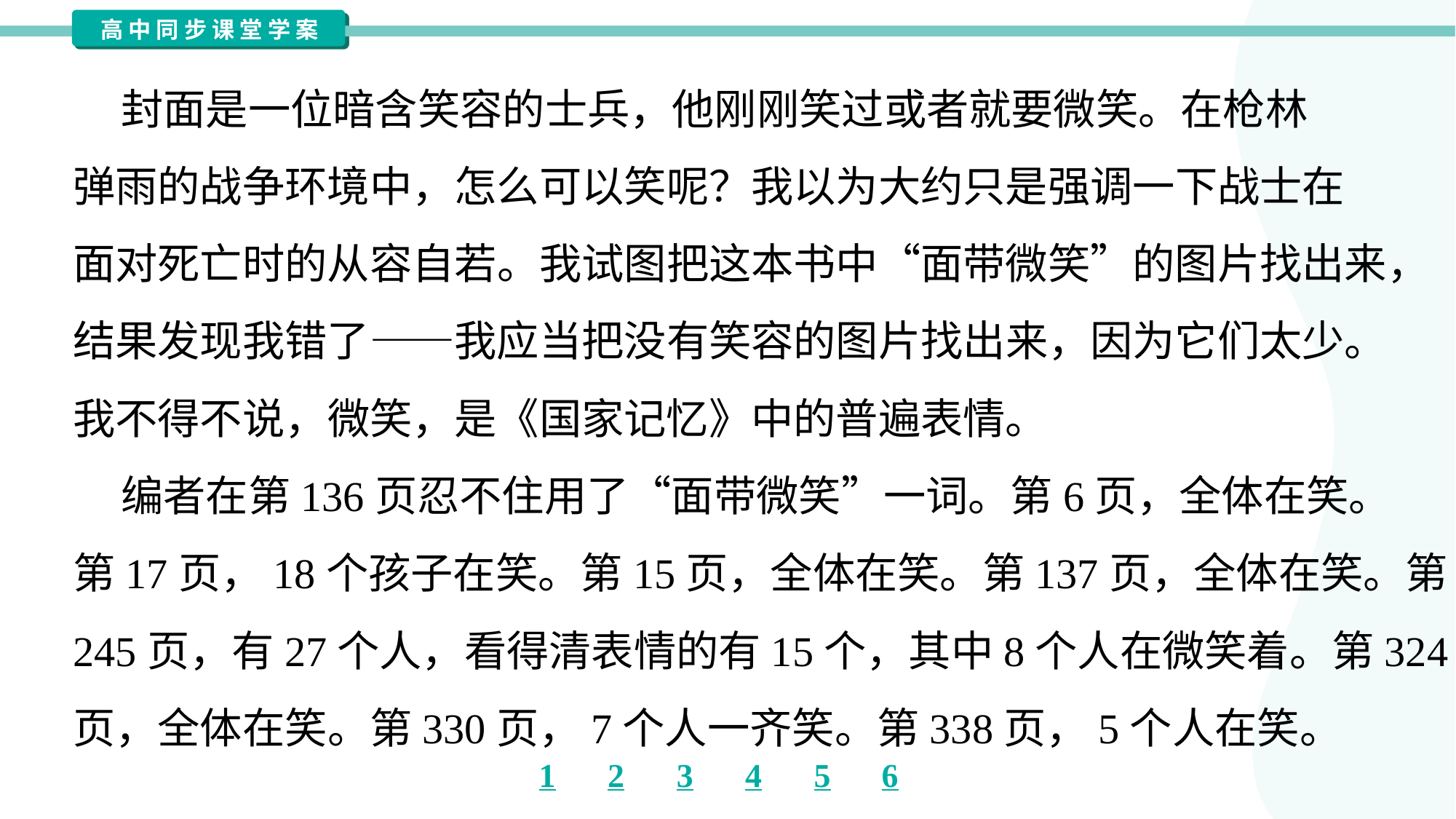

封面是一位暗含笑容的士兵，他刚刚笑过或者就要微笑。在枪林
弹雨的战争环境中，怎么可以笑呢？我以为大约只是强调一下战士在
面对死亡时的从容自若。我试图把这本书中“面带微笑”的图片找出来，
结果发现我错了——我应当把没有笑容的图片找出来，因为它们太少。
我不得不说，微笑，是《国家记忆》中的普遍表情。
    编者在第136页忍不住用了“面带微笑”一词。第6页，全体在笑。
第17页，18个孩子在笑。第15页，全体在笑。第137页，全体在笑。第
245页，有27个人，看得清表情的有15个，其中8个人在微笑着。第324
页，全体在笑。第330页，7个人一齐笑。第338页，5个人在笑。